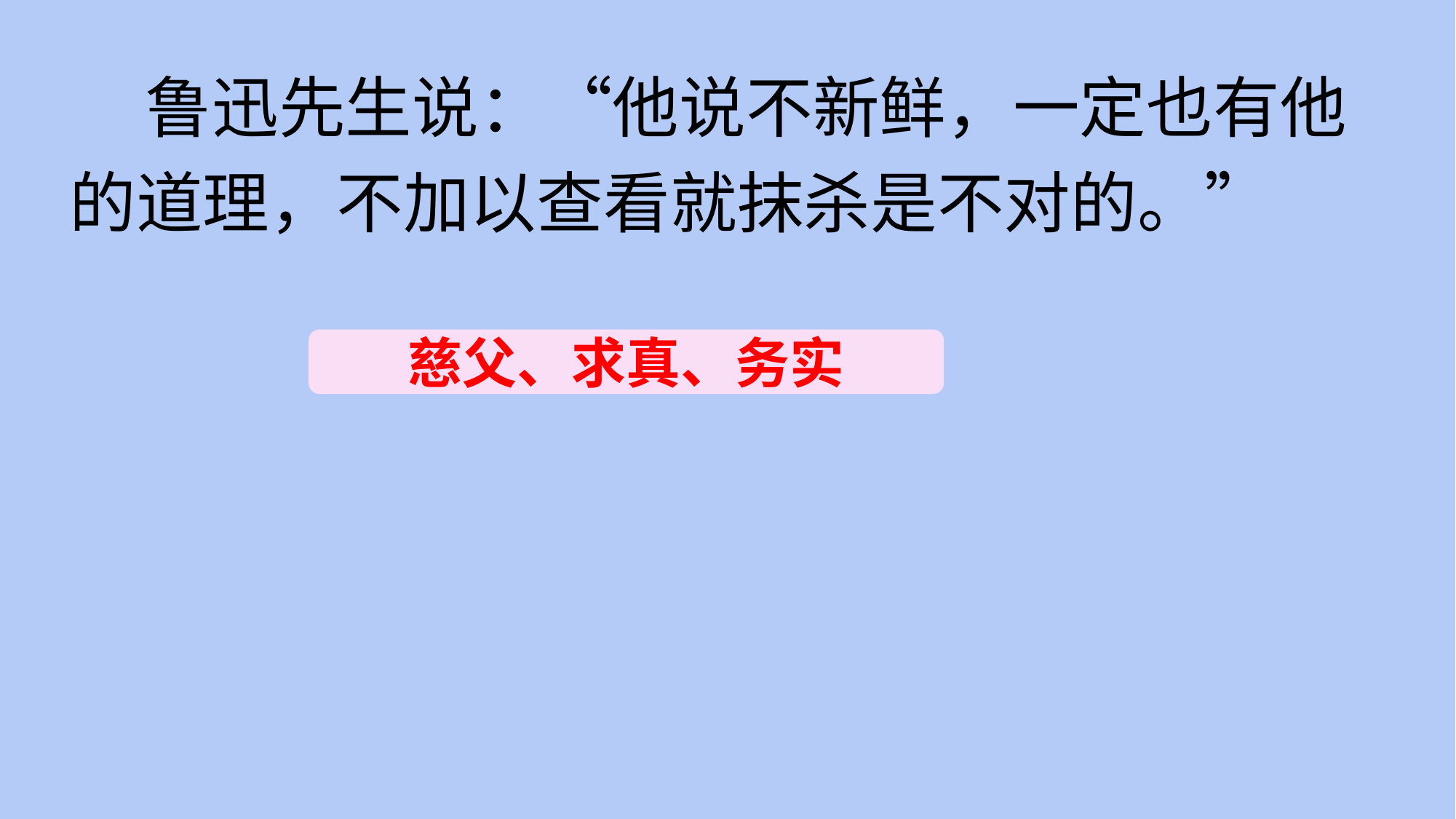

鲁迅先生说：“他说不新鲜，一定也有他的道理，不加以查看就抹杀是不对的。”
慈父、求真、务实